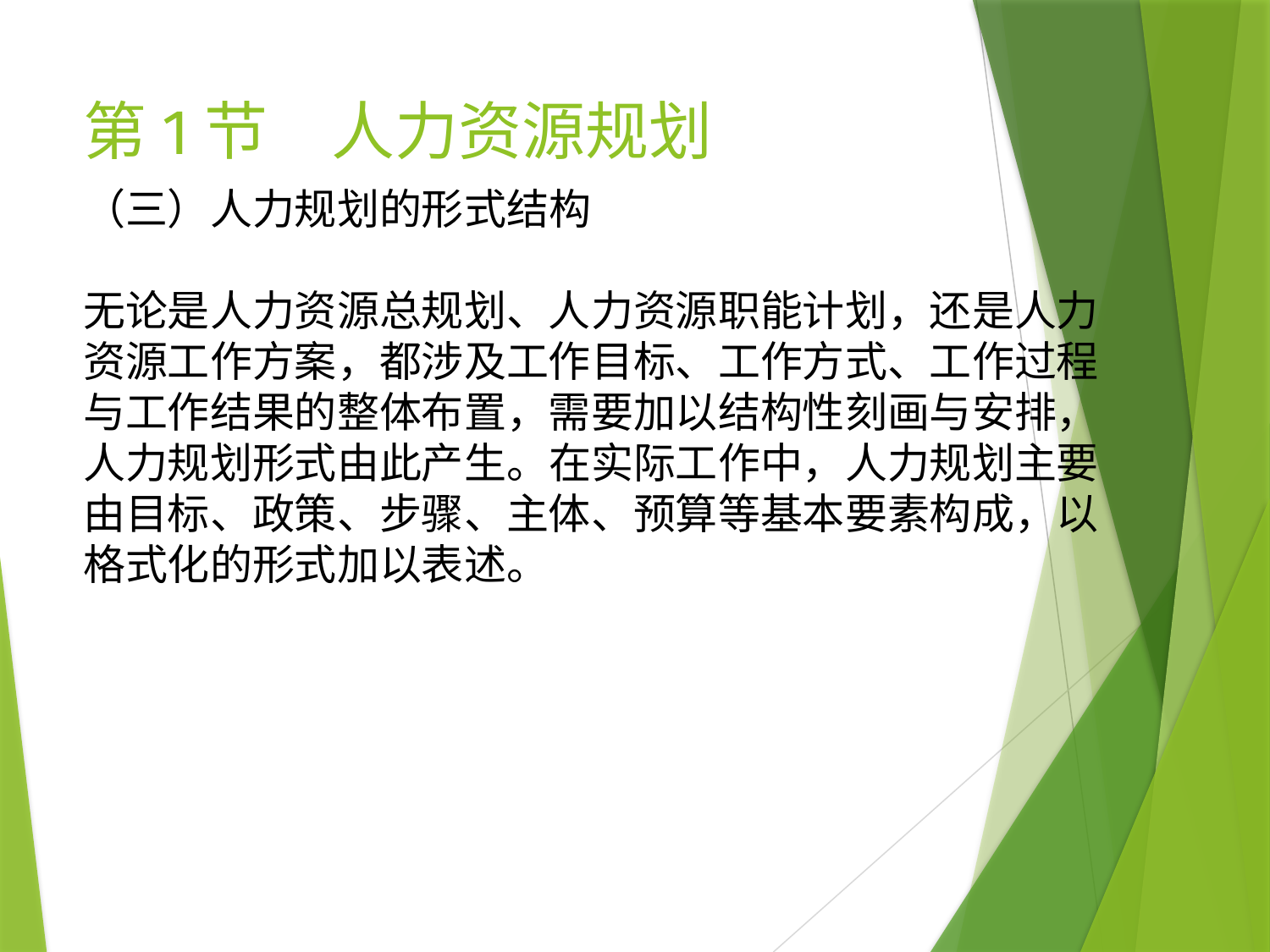

# 第1节　人力资源规划
（三）人力规划的形式结构

无论是人力资源总规划、人力资源职能计划，还是人力资源工作方案，都涉及工作目标、工作方式、工作过程与工作结果的整体布置，需要加以结构性刻画与安排，人力规划形式由此产生。在实际工作中，人力规划主要由目标、政策、步骤、主体、预算等基本要素构成，以格式化的形式加以表述。